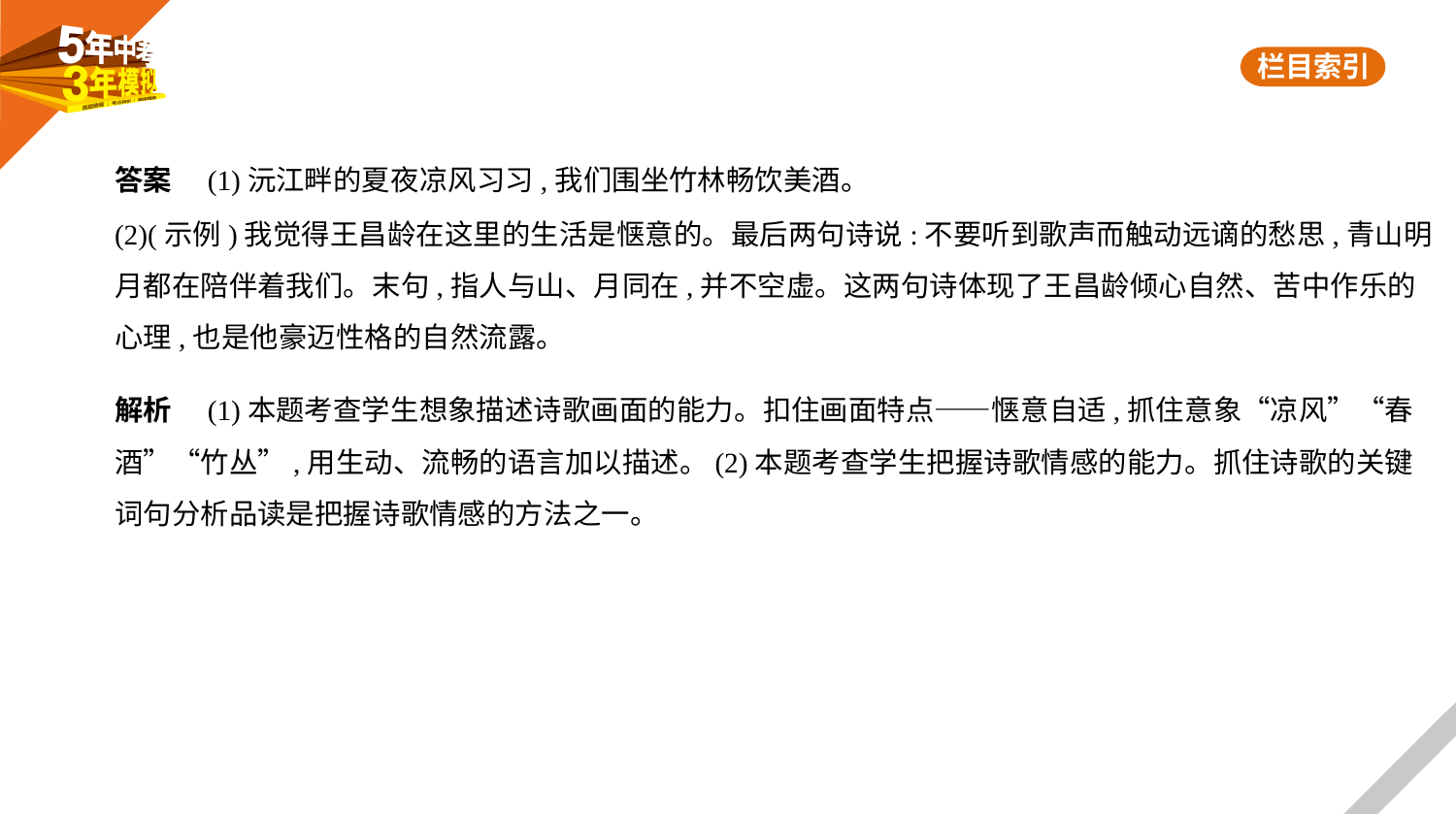

答案　(1)沅江畔的夏夜凉风习习,我们围坐竹林畅饮美酒。
(2)(示例)我觉得王昌龄在这里的生活是惬意的。最后两句诗说:不要听到歌声而触动远谪的愁思,青山明
月都在陪伴着我们。末句,指人与山、月同在,并不空虚。这两句诗体现了王昌龄倾心自然、苦中作乐的
心理,也是他豪迈性格的自然流露。
解析　(1)本题考查学生想象描述诗歌画面的能力。扣住画面特点——惬意自适,抓住意象“凉风”“春
酒”“竹丛”,用生动、流畅的语言加以描述。(2)本题考查学生把握诗歌情感的能力。抓住诗歌的关键
词句分析品读是把握诗歌情感的方法之一。